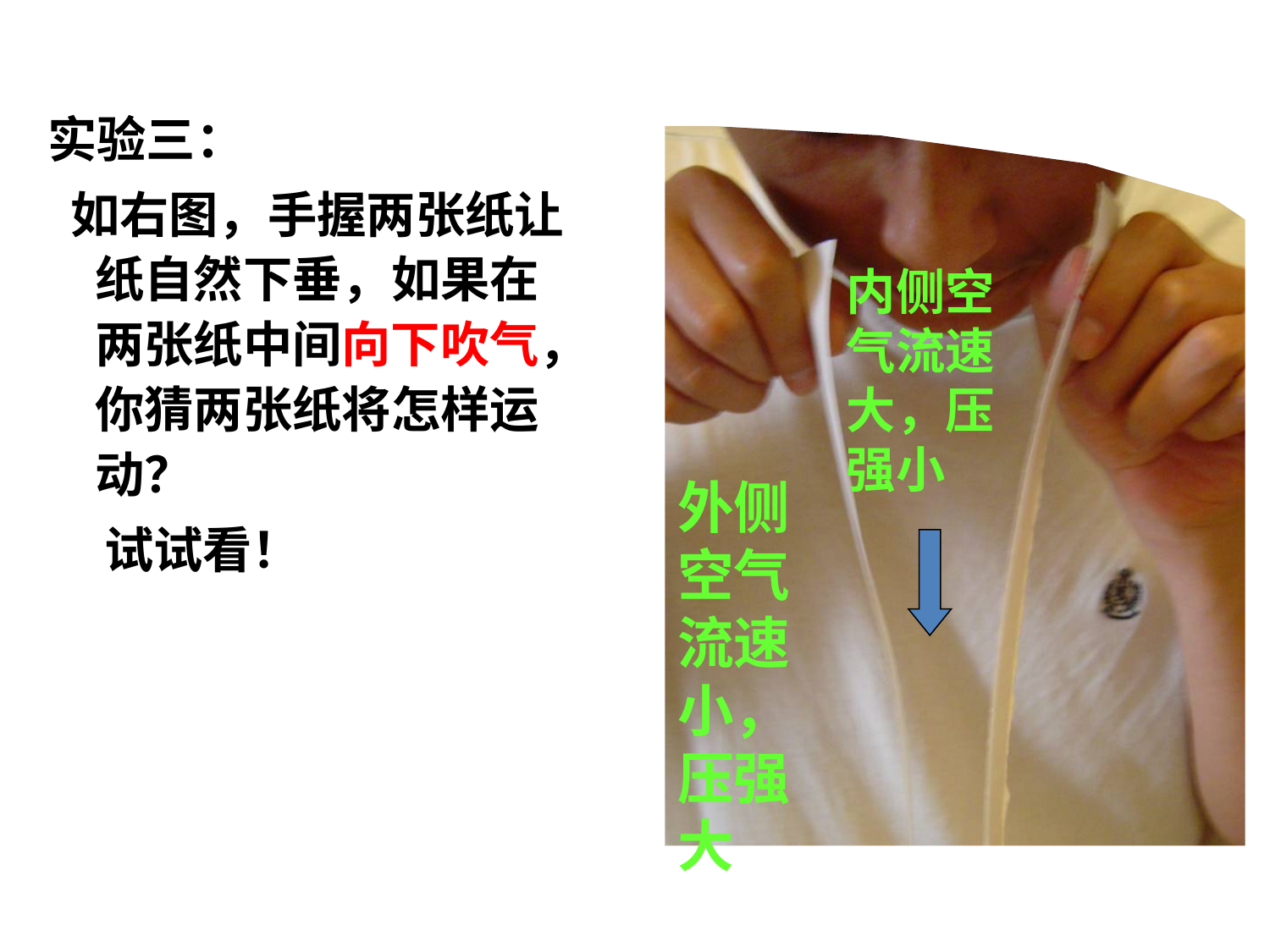

实验三：
 如右图，手握两张纸让纸自然下垂，如果在两张纸中间向下吹气，你猜两张纸将怎样运动？
    试试看！

内侧空气流速大，压强小

外侧空气流速小，压强大